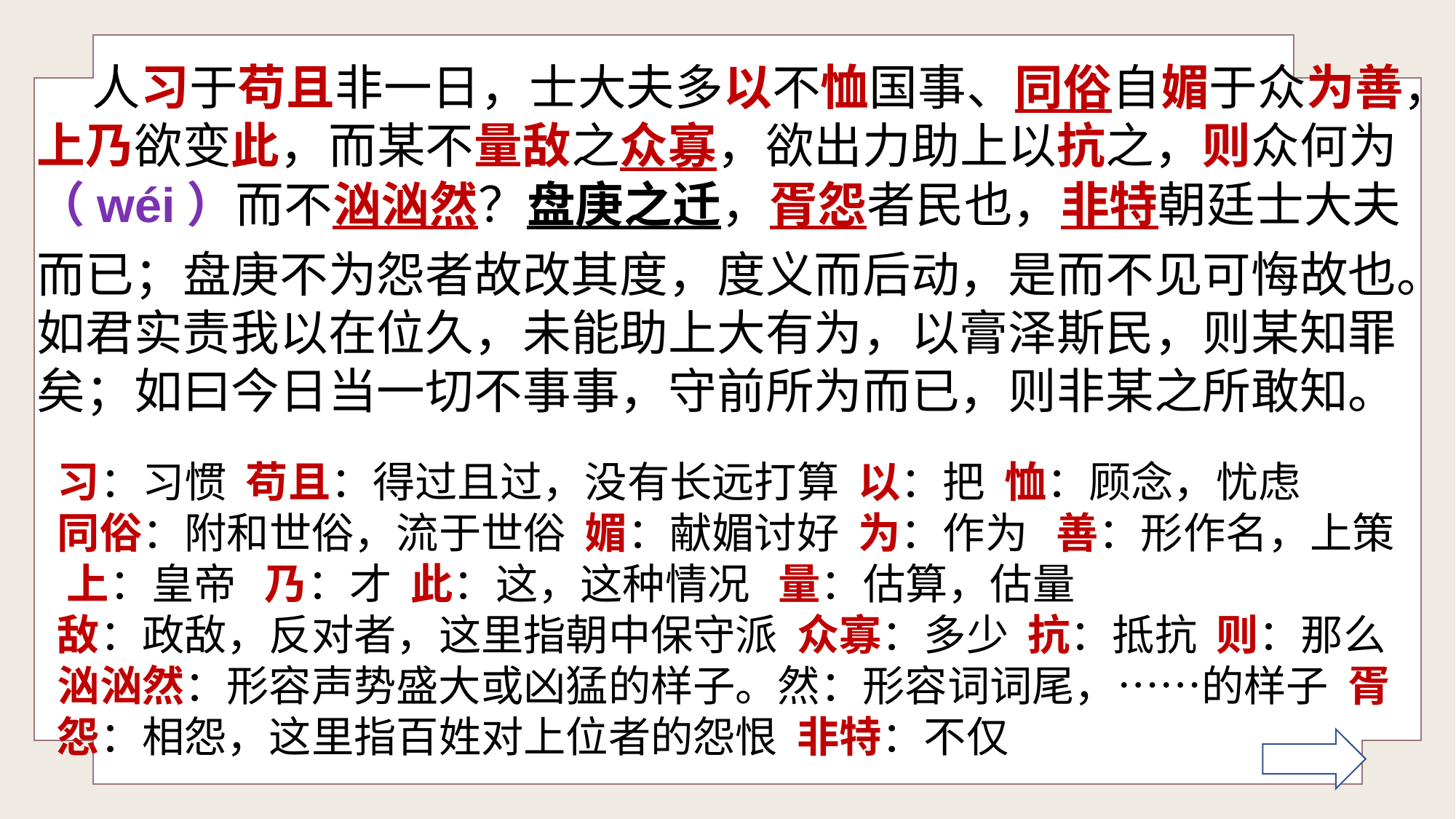

人习于苟且非一日，士大夫多以不恤国事、同俗自媚于众为善，上乃欲变此，而某不量敌之众寡，欲出力助上以抗之，则众何为（wéi）而不汹汹然？盘庚之迁，胥怨者民也，非特朝廷士大夫而已；盘庚不为怨者故改其度，度义而后动，是而不见可悔故也。如君实责我以在位久，未能助上大有为，以膏泽斯民，则某知罪矣；如曰今日当一切不事事，守前所为而已，则非某之所敢知。
习：习惯  苟且：得过且过，没有长远打算  以：把  恤：顾念，忧虑
同俗：附和世俗，流于世俗  媚：献媚讨好  为：作为   善：形作名，上策  上：皇帝   乃：才  此：这，这种情况   量：估算，估量
敌：政敌，反对者，这里指朝中保守派  众寡：多少  抗：抵抗  则：那么  汹汹然：形容声势盛大或凶猛的样子。然：形容词词尾，……的样子  胥怨：相怨，这里指百姓对上位者的怨恨  非特：不仅